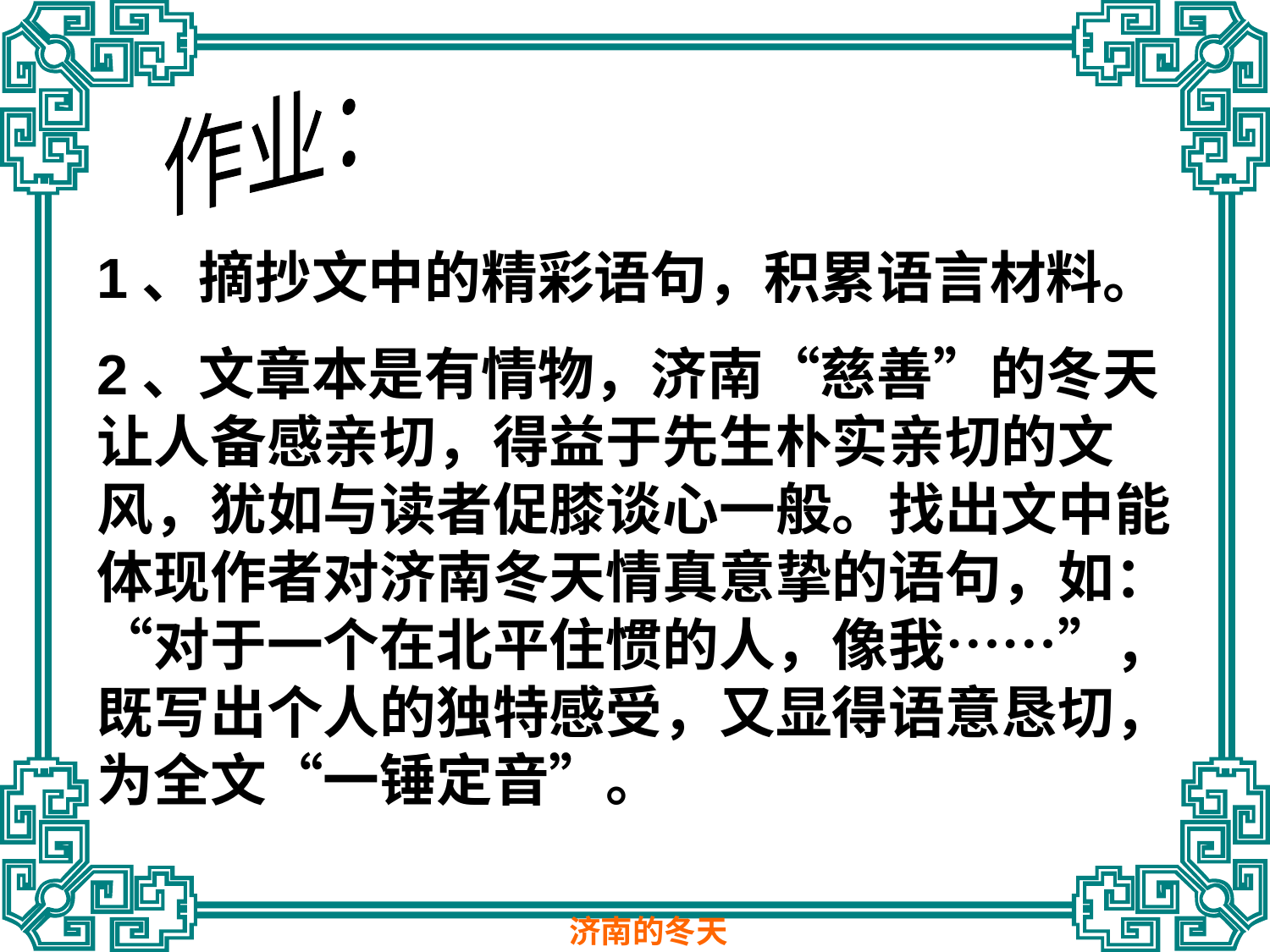

作业：
1、摘抄文中的精彩语句，积累语言材料。
2、文章本是有情物，济南“慈善”的冬天让人备感亲切，得益于先生朴实亲切的文风，犹如与读者促膝谈心一般。找出文中能体现作者对济南冬天情真意挚的语句，如：“对于一个在北平住惯的人，像我……”，既写出个人的独特感受，又显得语意恳切，为全文“一锤定音”。